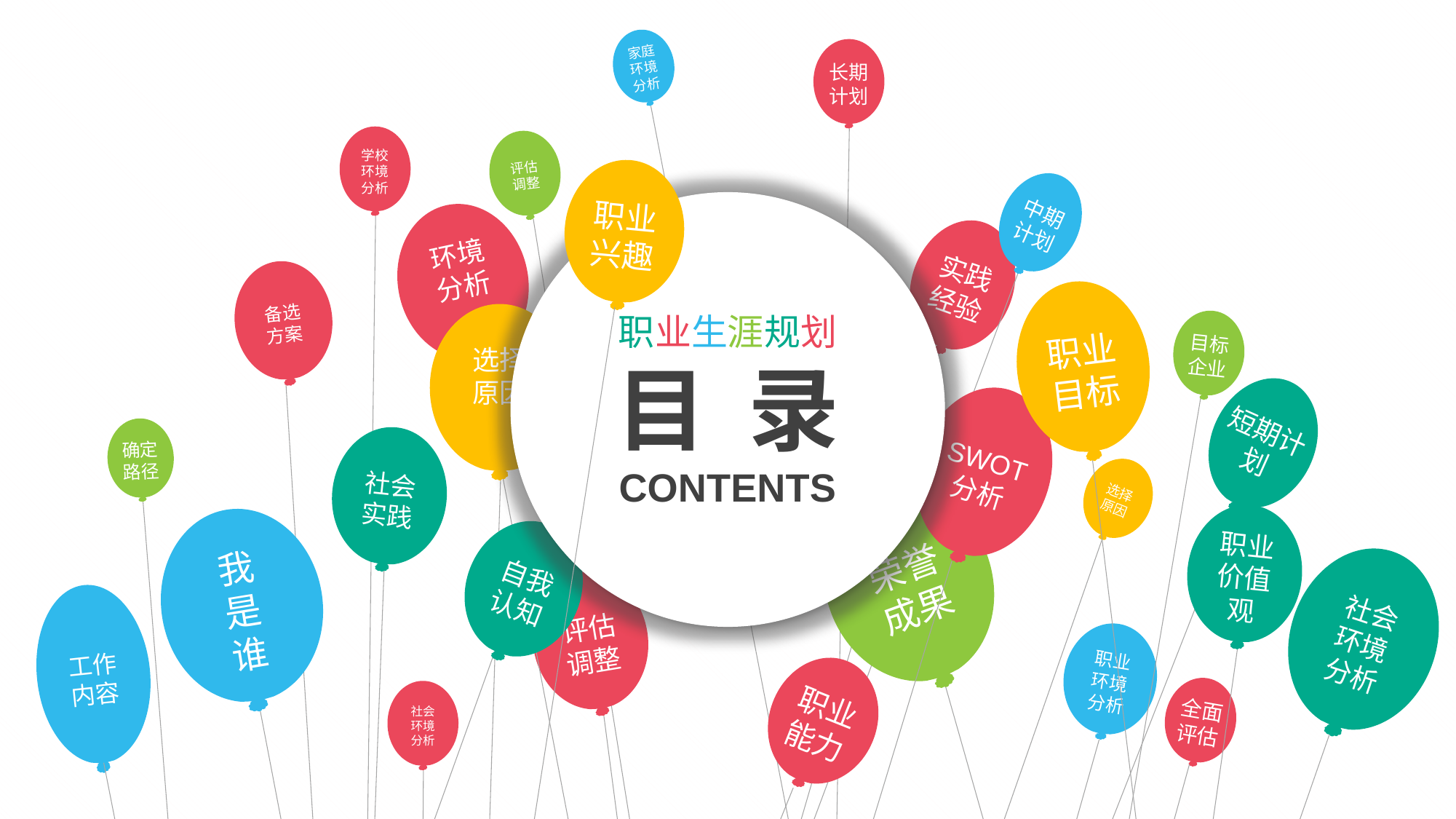

家庭
环境
分析
长期
计划
学校
环境
分析
评估
调整
职业
兴趣
中期计划
职业生涯规划
目  录
CONTENTS
环境
分析

实践经验
备选
方案
职业
目标
选择
原因

目标
企业
短期计划
SWOT
分析
确定
路径
社会
实践
选择
原因
荣誉
成果
职业
价值
观
我
是
谁
自我
认知
社会
环境
分析
评估
调整
工作
内容
职业
环境
分析
职业
能力
全面
评估
社会
环境
分析